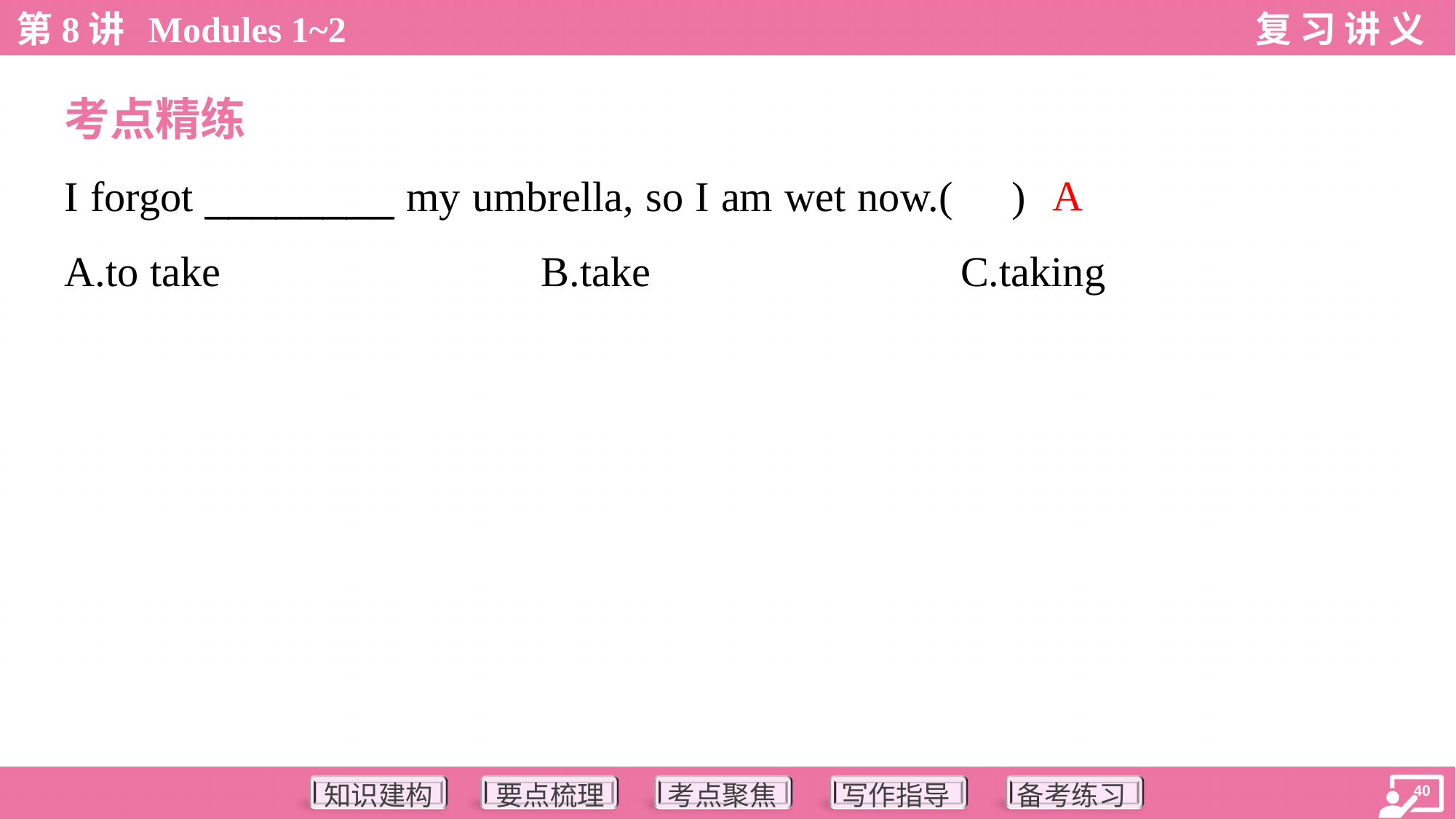

考点精练
A
I forgot ________ my umbrella, so I am wet now.(     )
A.to take	B.take	C.taking